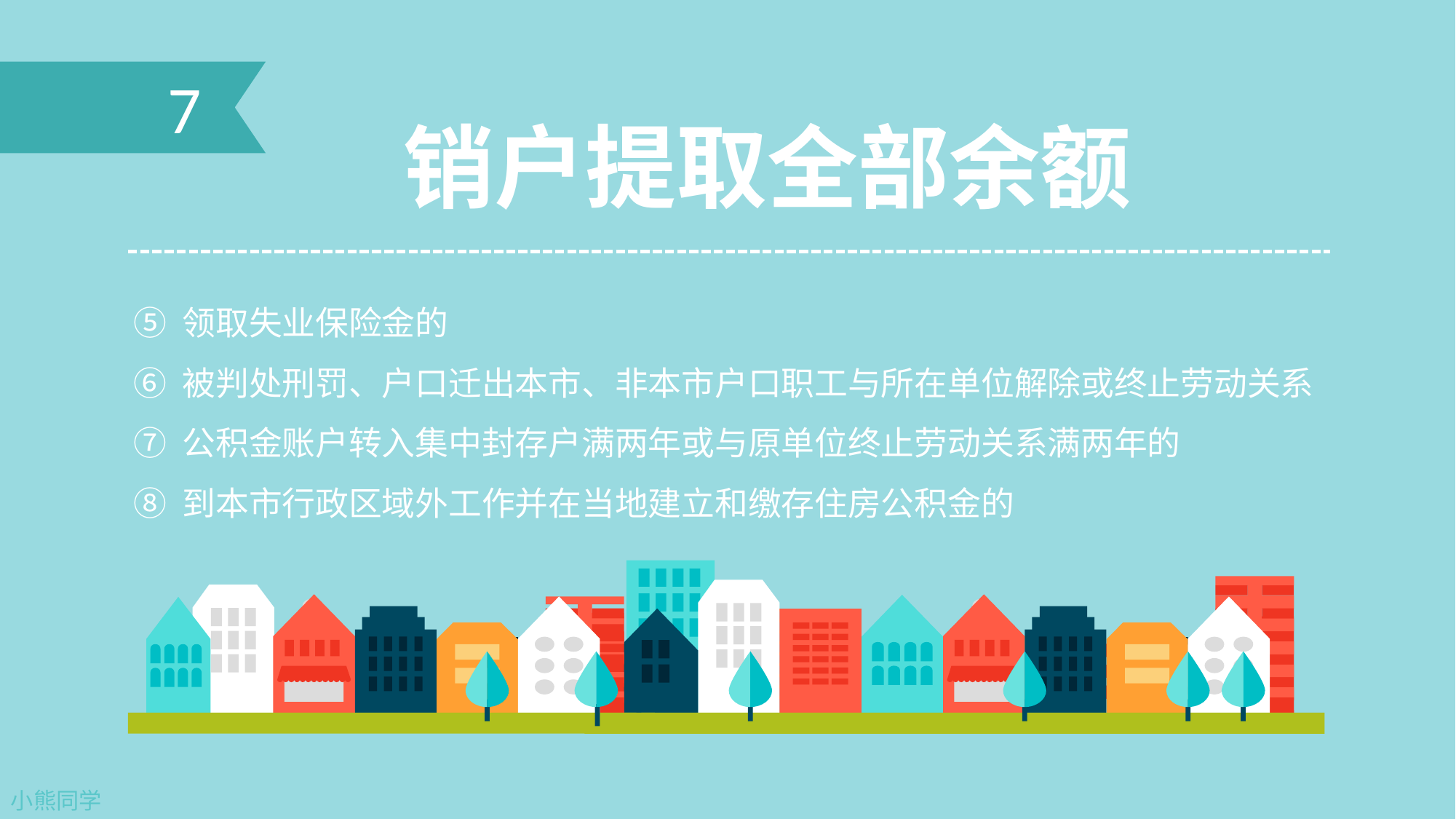

7
销户提取全部余额
⑤ 领取失业保险金的
⑥ 被判处刑罚、户口迁出本市、非本市户口职工与所在单位解除或终止劳动关系
⑦ 公积金账户转入集中封存户满两年或与原单位终止劳动关系满两年的
⑧ 到本市行政区域外工作并在当地建立和缴存住房公积金的